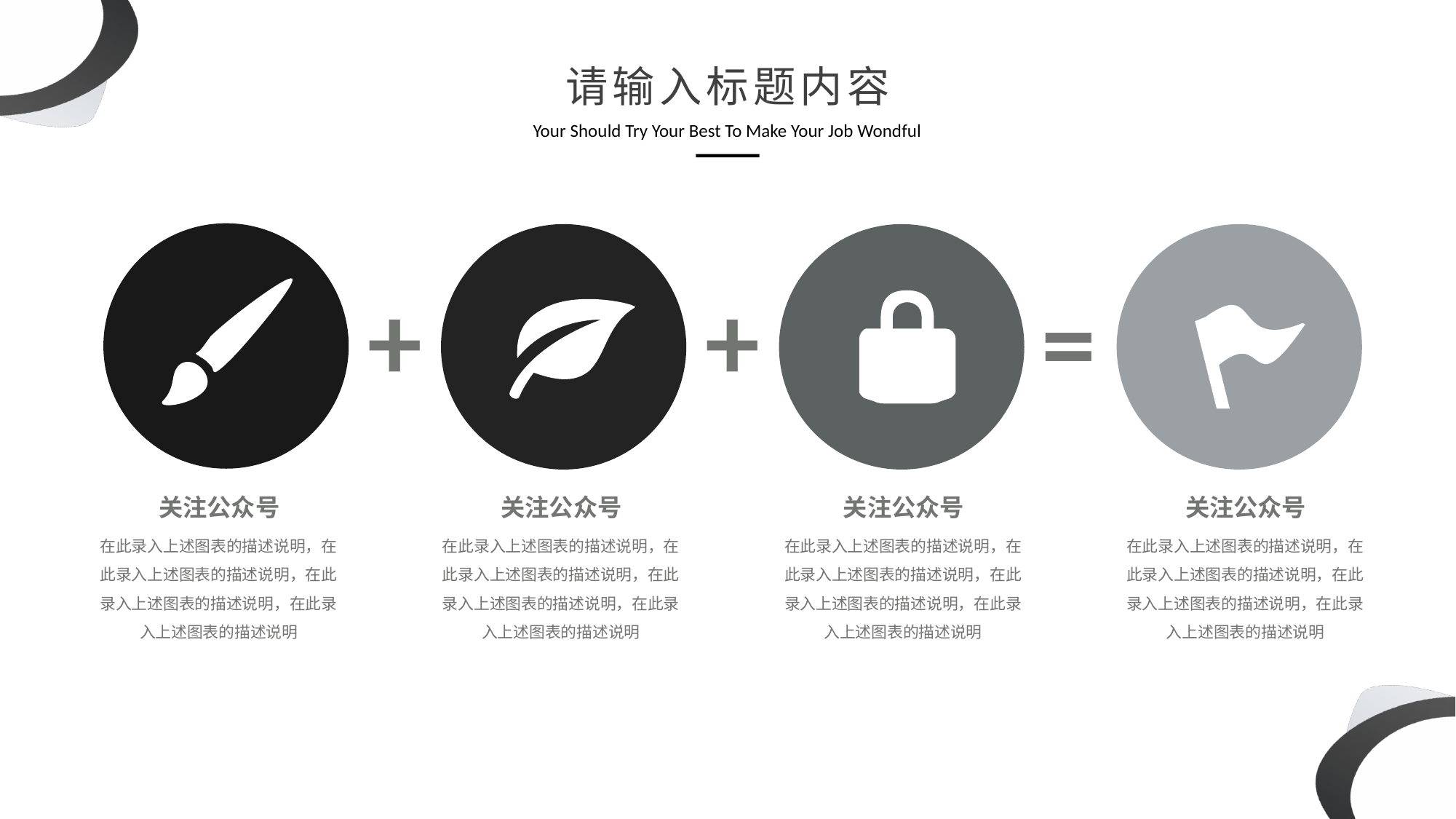

请输入标题内容
Your Should Try Your Best To Make Your Job Wondful

+
+
=

关注公众号
在此录入上述图表的描述说明，在此录入上述图表的描述说明，在此录入上述图表的描述说明，在此录入上述图表的描述说明
关注公众号
在此录入上述图表的描述说明，在此录入上述图表的描述说明，在此录入上述图表的描述说明，在此录入上述图表的描述说明
关注公众号
在此录入上述图表的描述说明，在此录入上述图表的描述说明，在此录入上述图表的描述说明，在此录入上述图表的描述说明
关注公众号
在此录入上述图表的描述说明，在此录入上述图表的描述说明，在此录入上述图表的描述说明，在此录入上述图表的描述说明